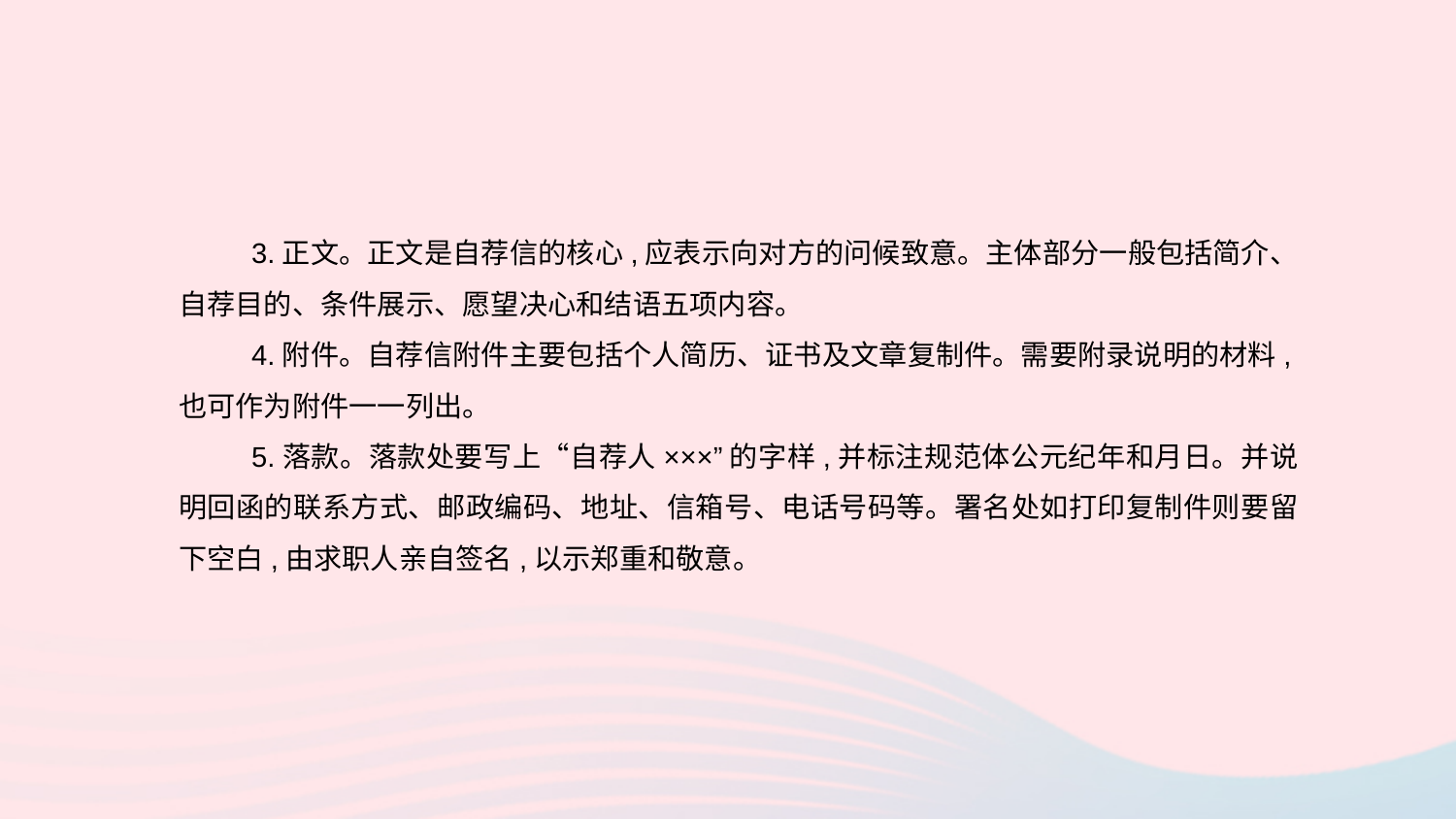

3.正文。正文是自荐信的核心,应表示向对方的问候致意。主体部分一般包括简介、自荐目的、条件展示、愿望决心和结语五项内容。
4.附件。自荐信附件主要包括个人简历、证书及文章复制件。需要附录说明的材料,也可作为附件一一列出。
5.落款。落款处要写上“自荐人×××”的字样,并标注规范体公元纪年和月日。并说明回函的联系方式、邮政编码、地址、信箱号、电话号码等。署名处如打印复制件则要留下空白,由求职人亲自签名,以示郑重和敬意。